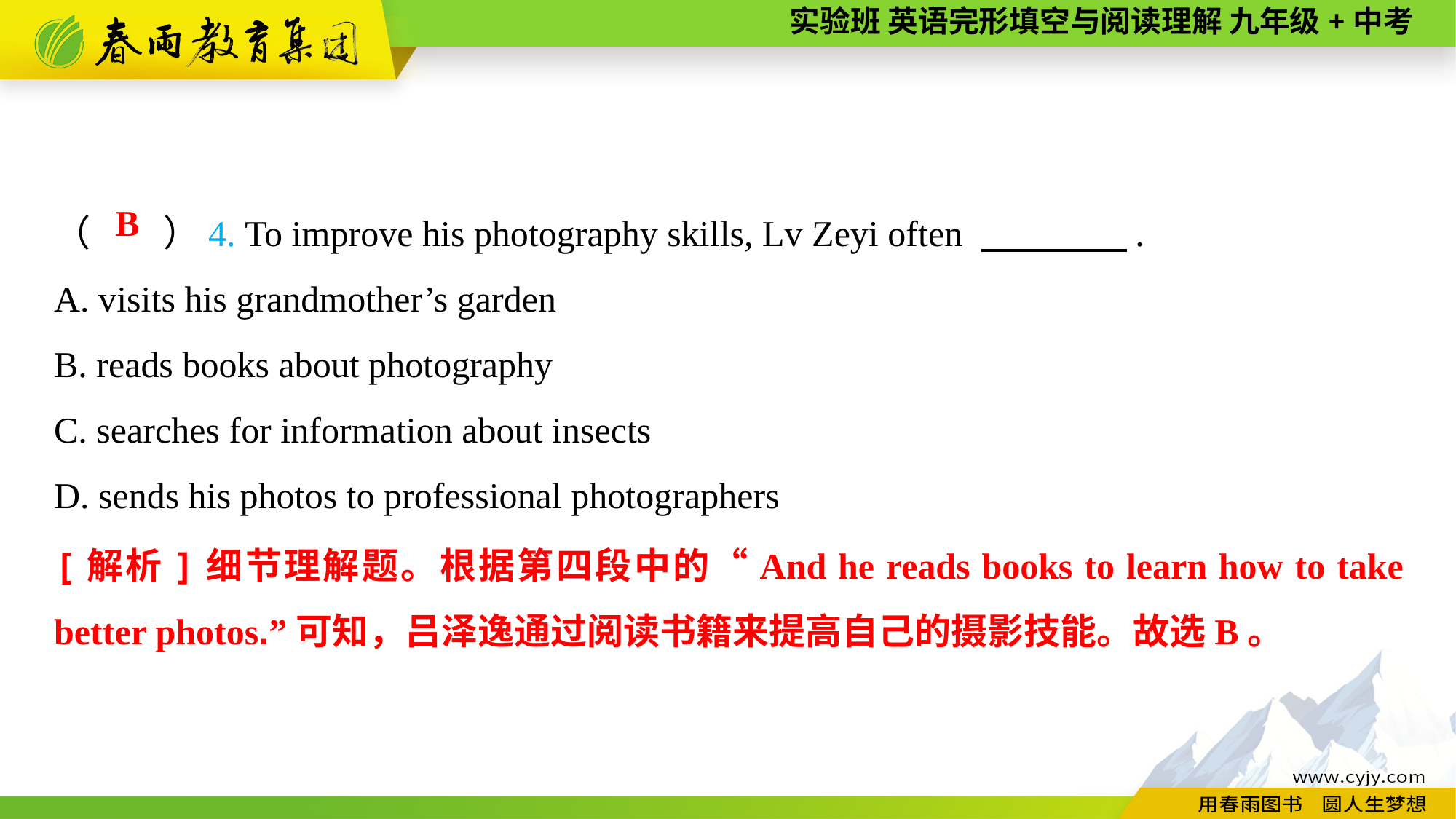

（　　）4. To improve his photography skills, Lv Zeyi often 　　　　.
A. visits his grandmother’s garden
B. reads books about photography
C. searches for information about insects
D. sends his photos to professional photographers
B
[解析]细节理解题。根据第四段中的“And he reads books to learn how to take better photos.”可知，吕泽逸通过阅读书籍来提高自己的摄影技能。故选B。